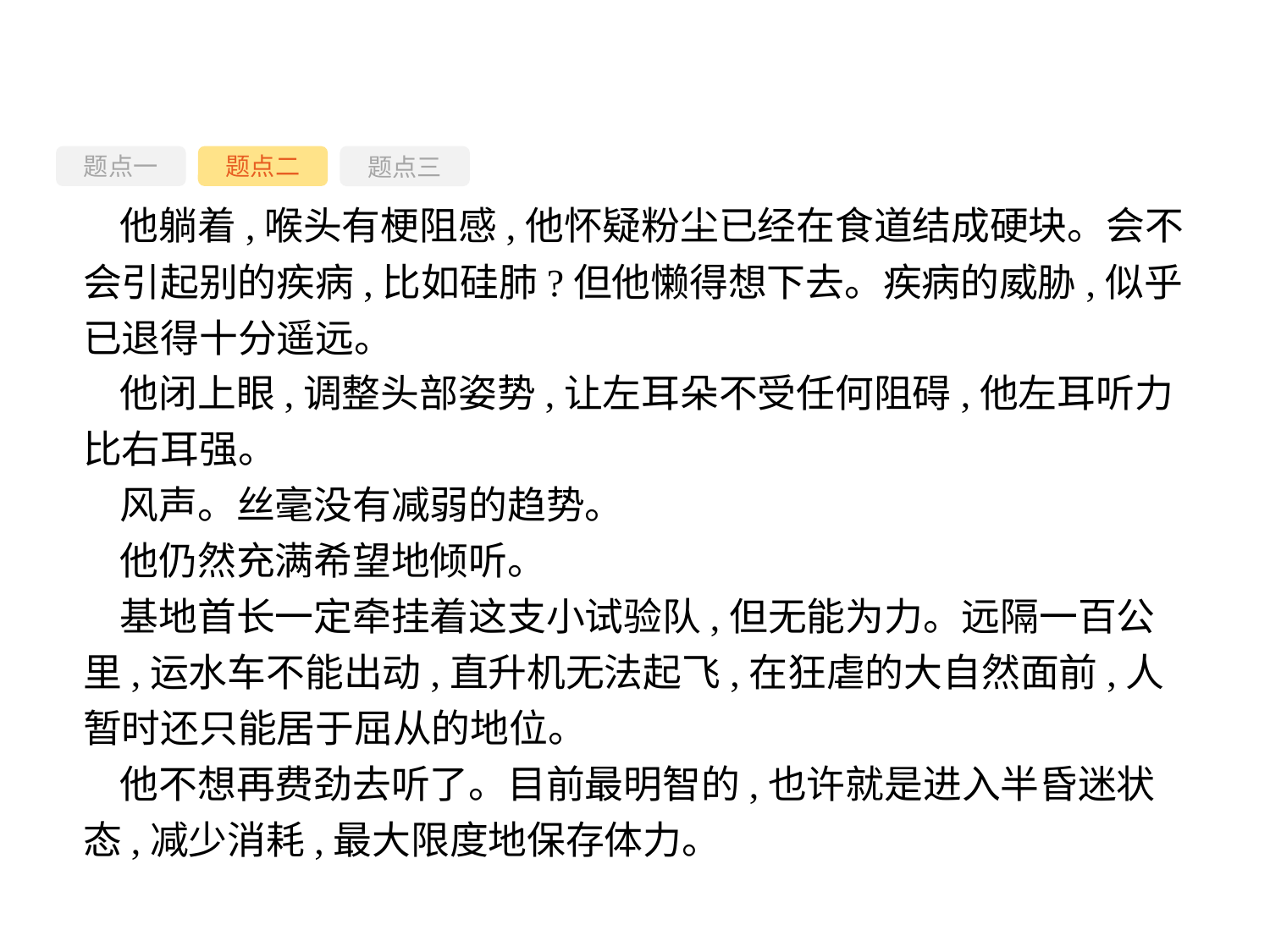

题点一
题点三
题点二
他躺着,喉头有梗阻感,他怀疑粉尘已经在食道结成硬块。会不会引起别的疾病,比如硅肺?但他懒得想下去。疾病的威胁,似乎已退得十分遥远。
他闭上眼,调整头部姿势,让左耳朵不受任何阻碍,他左耳听力比右耳强。
风声。丝毫没有减弱的趋势。
他仍然充满希望地倾听。
基地首长一定牵挂着这支小试验队,但无能为力。远隔一百公里,运水车不能出动,直升机无法起飞,在狂虐的大自然面前,人暂时还只能居于屈从的地位。
他不想再费劲去听了。目前最明智的,也许就是进入半昏迷状态,减少消耗,最大限度地保存体力。
-76-